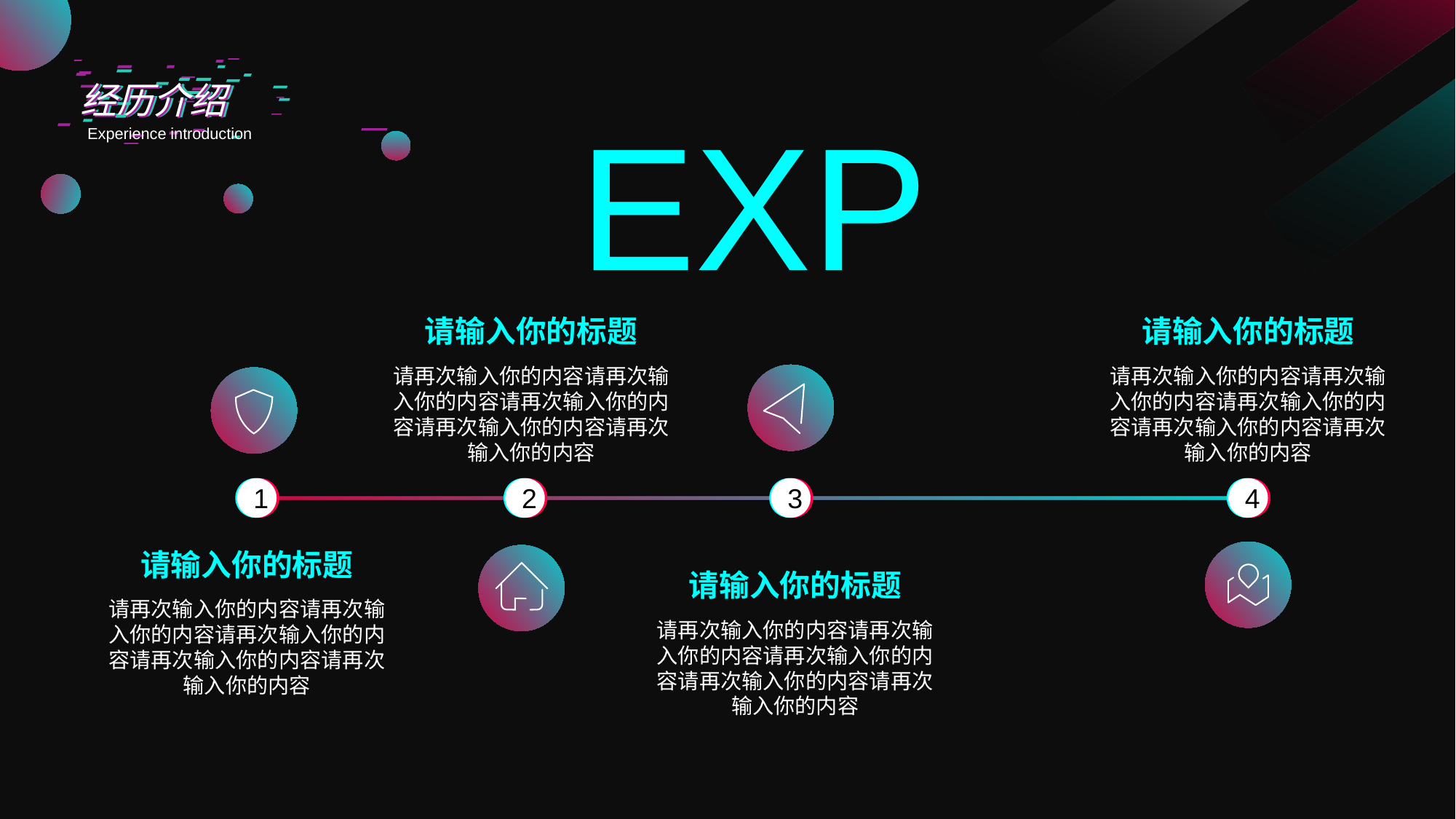

经历介绍
经历介绍

经历介绍

EXP
Experience introduction

请输入你的标题
请输入你的标题
请再次输入你的内容请再次输入你的内容请再次输入你的内容请再次输入你的内容请再次输入你的内容
请再次输入你的内容请再次输入你的内容请再次输入你的内容请再次输入你的内容请再次输入你的内容

4
1
4
4
2
4
4
3
4
4
4
4

请输入你的标题

请输入你的标题

请再次输入你的内容请再次输入你的内容请再次输入你的内容请再次输入你的内容请再次输入你的内容
请再次输入你的内容请再次输入你的内容请再次输入你的内容请再次输入你的内容请再次输入你的内容